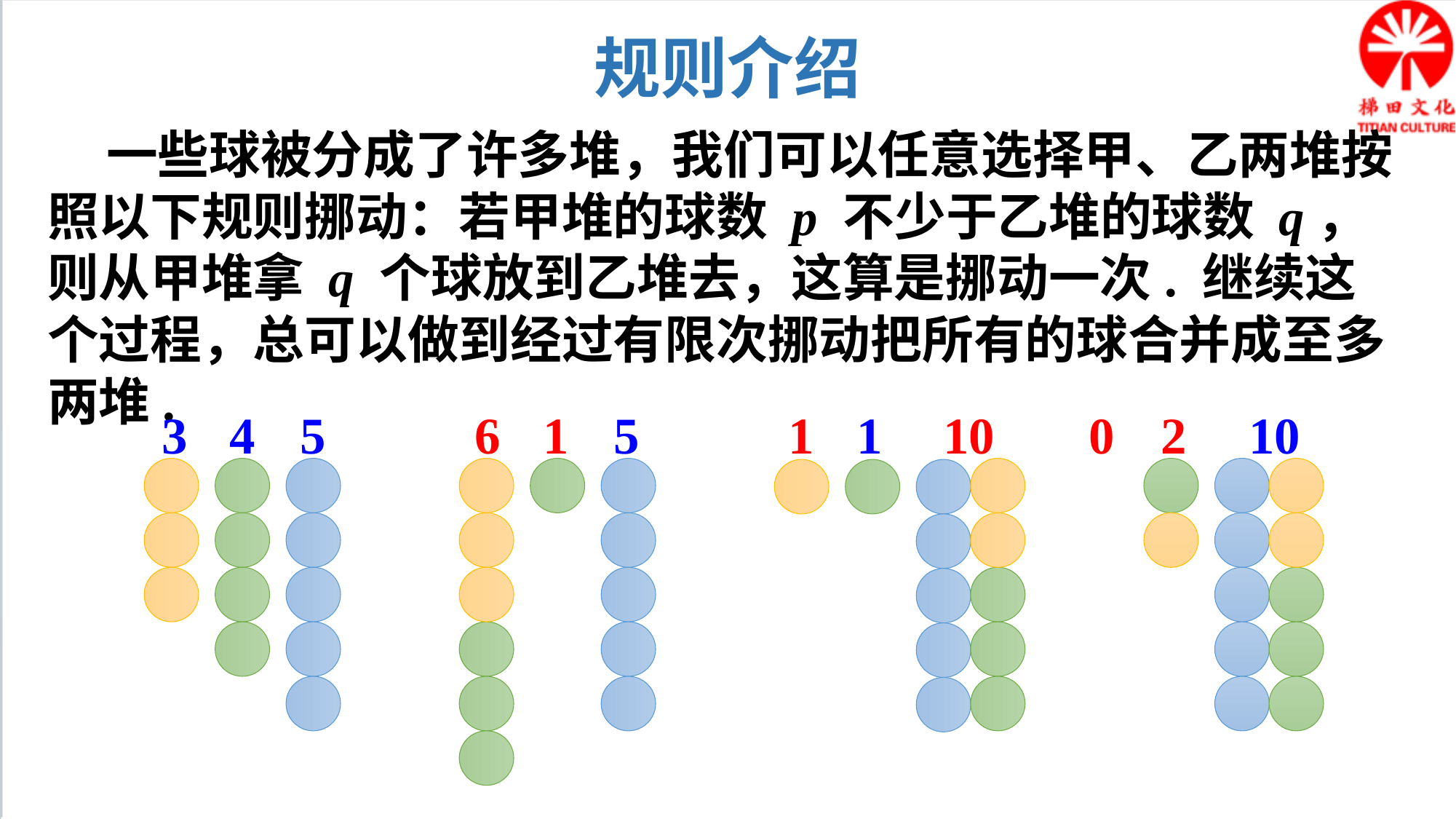

规则介绍
    一些球被分成了许多堆，我们可以任意选择甲、乙两堆按照以下规则挪动：若甲堆的球数 p 不少于乙堆的球数 q，则从甲堆拿 q 个球放到乙堆去，这算是挪动一次. 继续这个过程，总可以做到经过有限次挪动把所有的球合并成至多两堆.
3
4
5
6
1
5
1
1
10
0
2
10